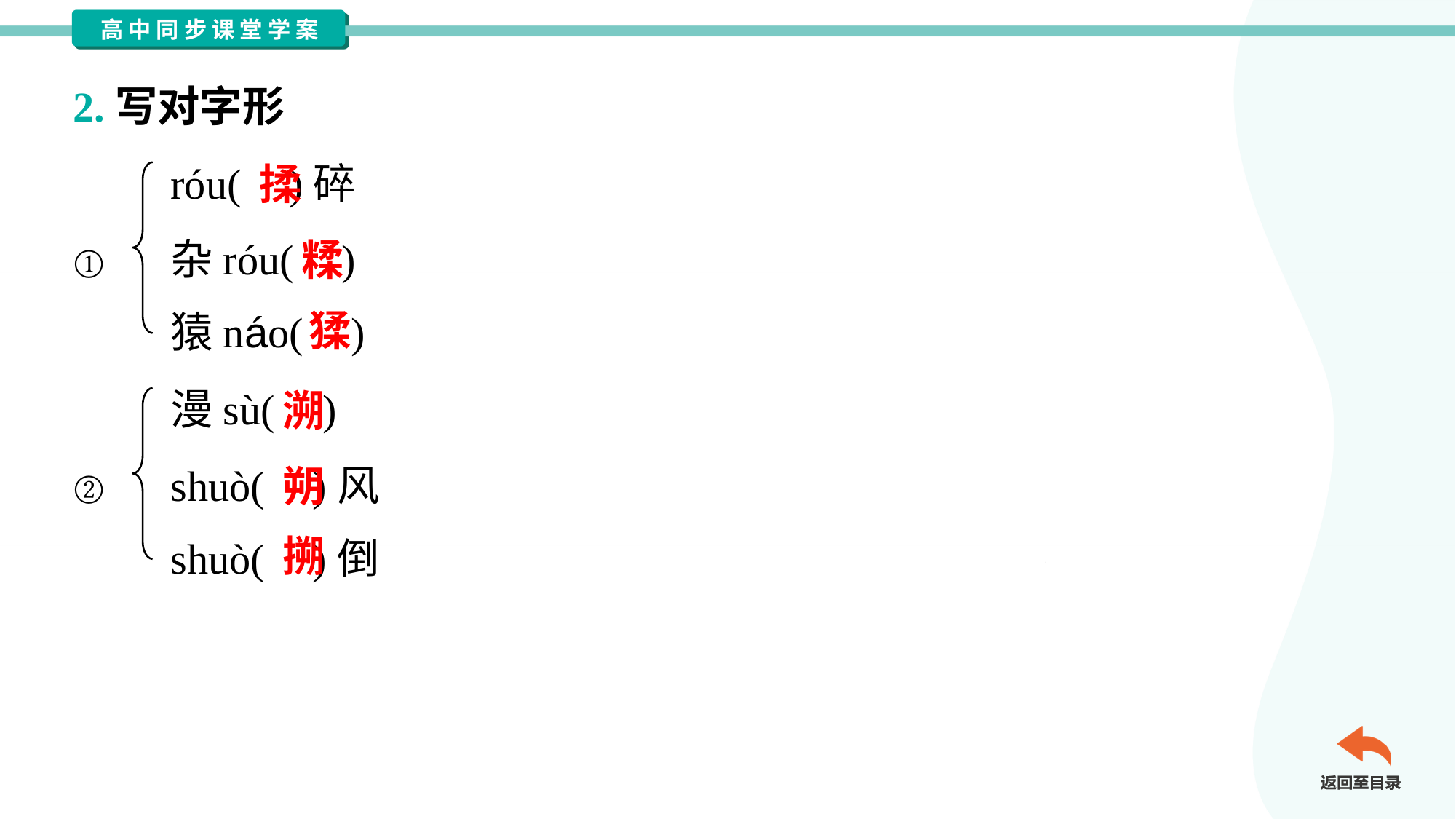

2.写对字形
róu(    )碎
杂róu(    )
猿náo(    )
揉

糅
①

猱
漫sù(    )
shuò(    )风
shuò(    )倒
溯

朔
②

搠